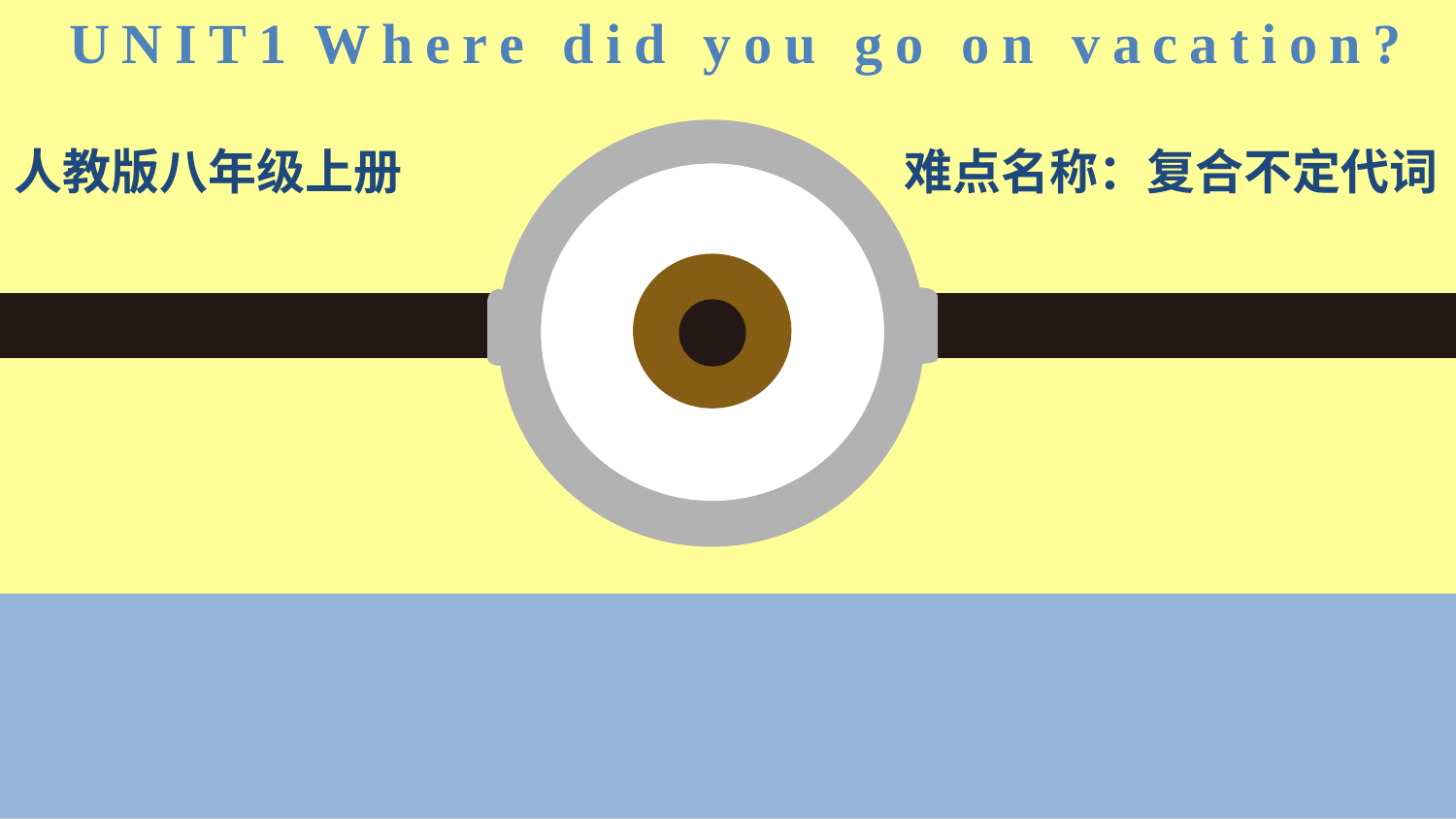

UNIT1 Where did you go on vacation?

人教版八年级上册
难点名称：复合不定代词